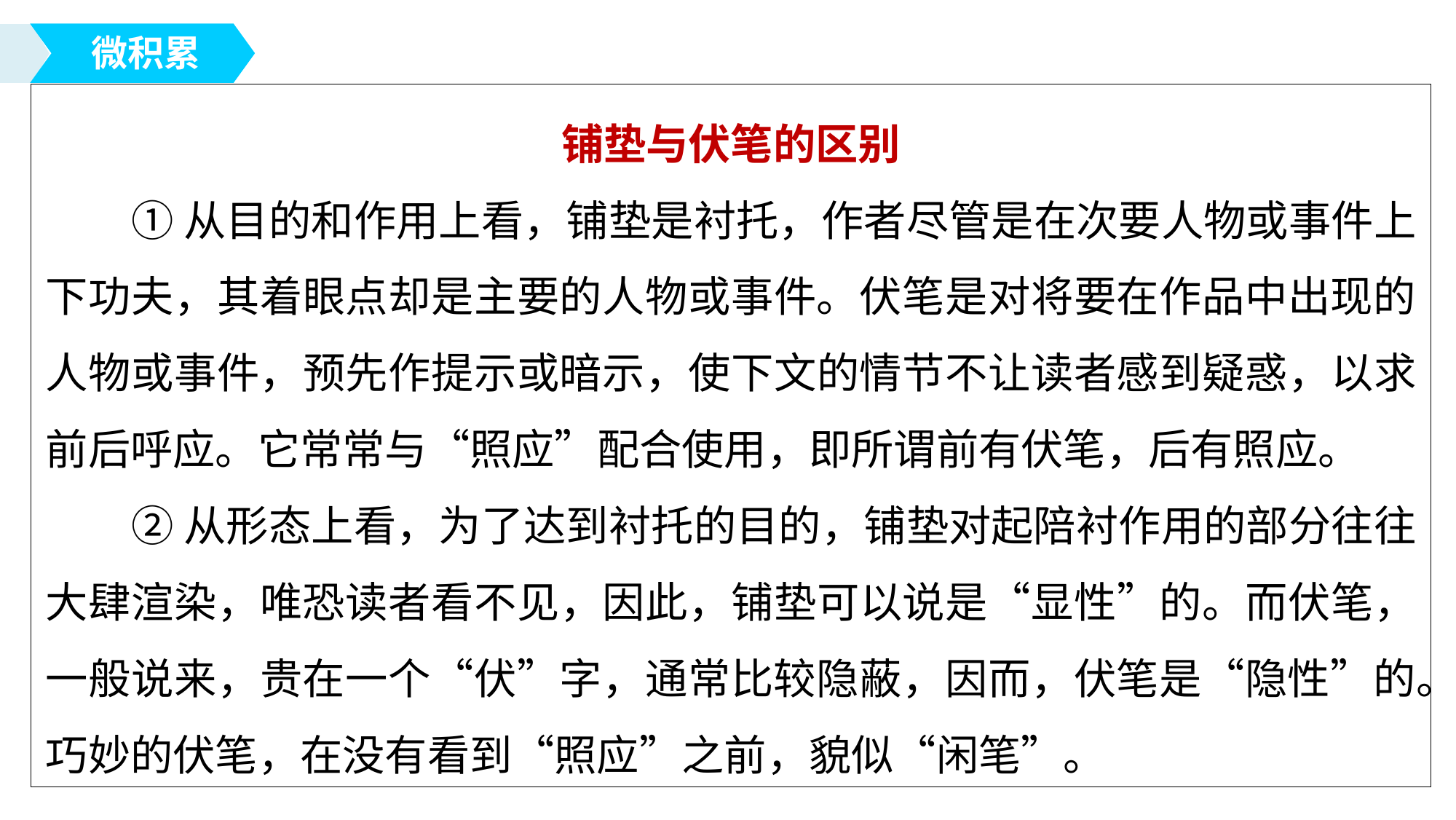

微积累

铺垫与伏笔的区别
①从目的和作用上看，铺垫是衬托，作者尽管是在次要人物或事件上下功夫，其着眼点却是主要的人物或事件。伏笔是对将要在作品中出现的人物或事件，预先作提示或暗示，使下文的情节不让读者感到疑惑，以求前后呼应。它常常与“照应”配合使用，即所谓前有伏笔，后有照应。
②从形态上看，为了达到衬托的目的，铺垫对起陪衬作用的部分往往大肆渲染，唯恐读者看不见，因此，铺垫可以说是“显性”的。而伏笔，一般说来，贵在一个“伏”字，通常比较隐蔽，因而，伏笔是“隐性”的。巧妙的伏笔，在没有看到“照应”之前，貌似“闲笔”。